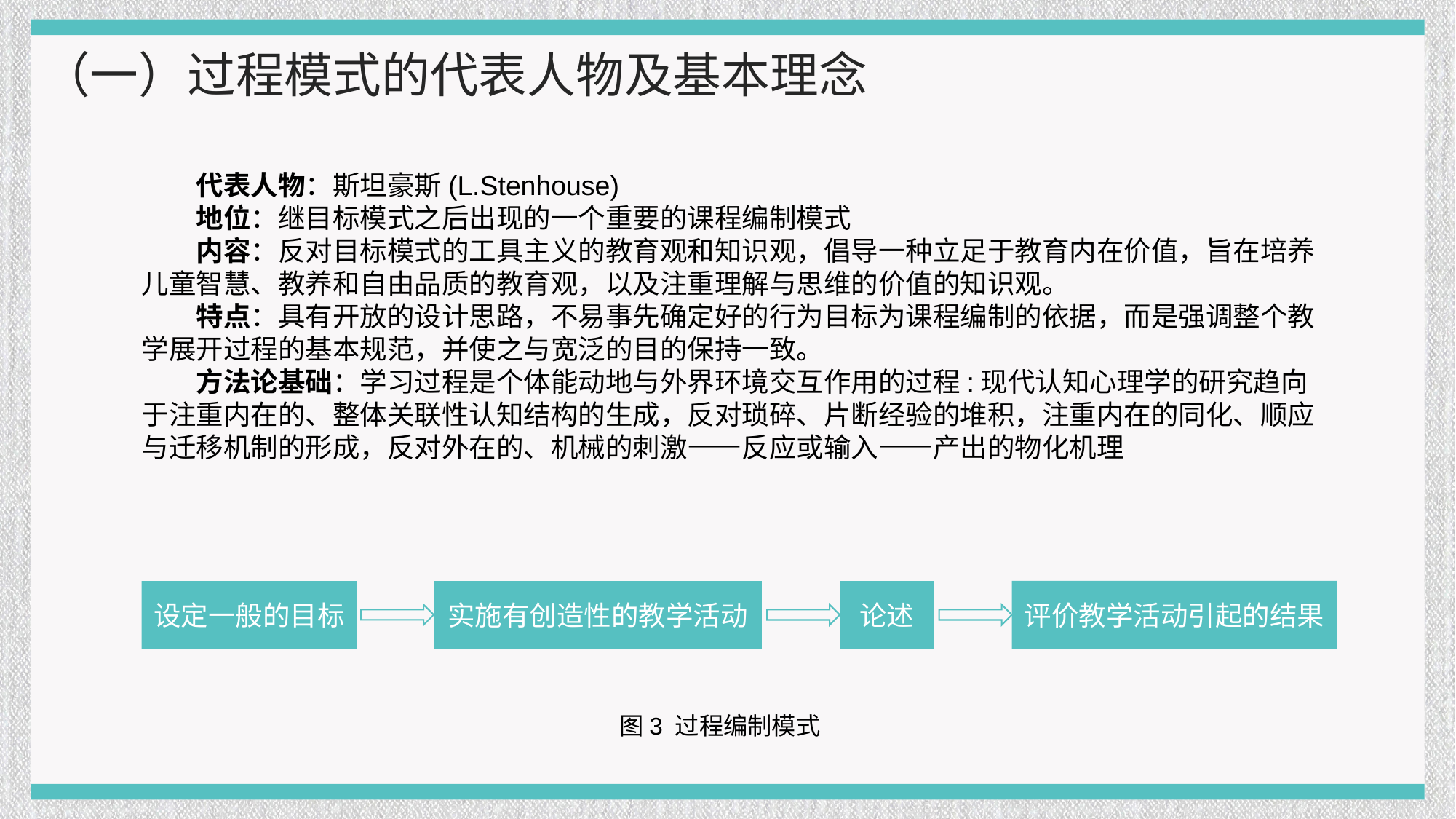

（一）过程模式的代表人物及基本理念
代表人物：斯坦豪斯(L.Stenhouse)
地位：继目标模式之后出现的一个重要的课程编制模式
内容：反对目标模式的工具主义的教育观和知识观，倡导一种立足于教育内在价值，旨在培养儿童智慧、教养和自由品质的教育观，以及注重理解与思维的价值的知识观。
特点：具有开放的设计思路，不易事先确定好的行为目标为课程编制的依据，而是强调整个教学展开过程的基本规范，并使之与宽泛的目的保持一致。
方法论基础：学习过程是个体能动地与外界环境交互作用的过程:现代认知心理学的研究趋向于注重内在的、整体关联性认知结构的生成，反对琐碎、片断经验的堆积，注重内在的同化、顺应与迁移机制的形成，反对外在的、机械的刺激——反应或输入——产出的物化机理

评价教学活动引起的结果
设定一般的目标
实施有创造性的教学活动
论述

图3 过程编制模式